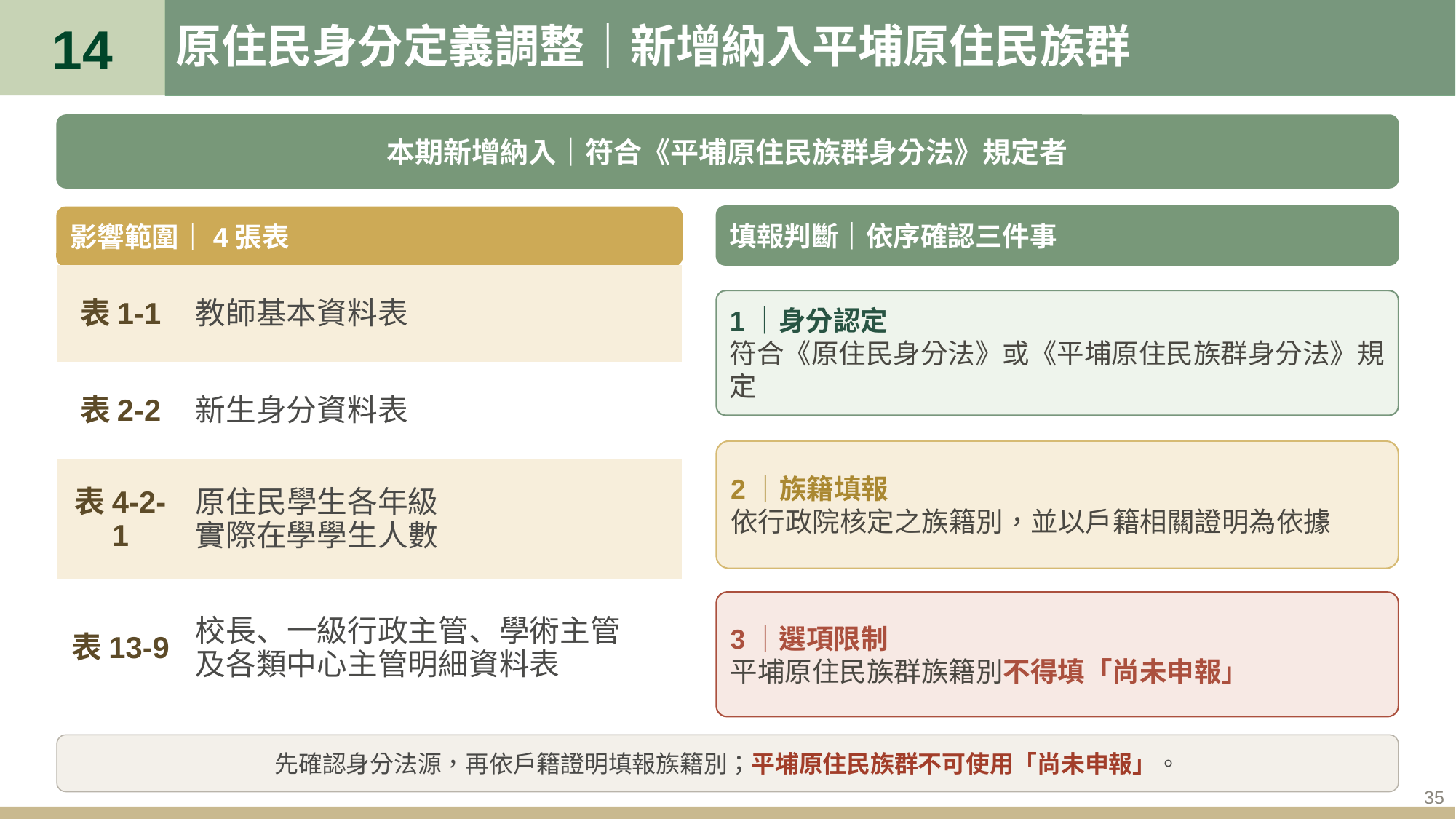

14
# 原住民身分定義調整｜新增納入平埔原住民族群
本期新增納入｜符合《平埔原住民族群身分法》規定者
填報判斷｜依序確認三件事
影響範圍｜4張表
| 表1-1 | 教師基本資料表 |
| --- | --- |
| 表2-2 | 新生身分資料表 |
| 表4-2-1 | 原住民學生各年級 實際在學學生人數 |
| 表13-9 | 校長、一級行政主管、學術主管 及各類中心主管明細資料表 |
1｜身分認定
符合《原住民身分法》或《平埔原住民族群身分法》規定
2｜族籍填報
依行政院核定之族籍別，並以戶籍相關證明為依據
3｜選項限制
平埔原住民族群族籍別不得填「尚未申報」
先確認身分法源，再依戶籍證明填報族籍別；平埔原住民族群不可使用「尚未申報」。
35